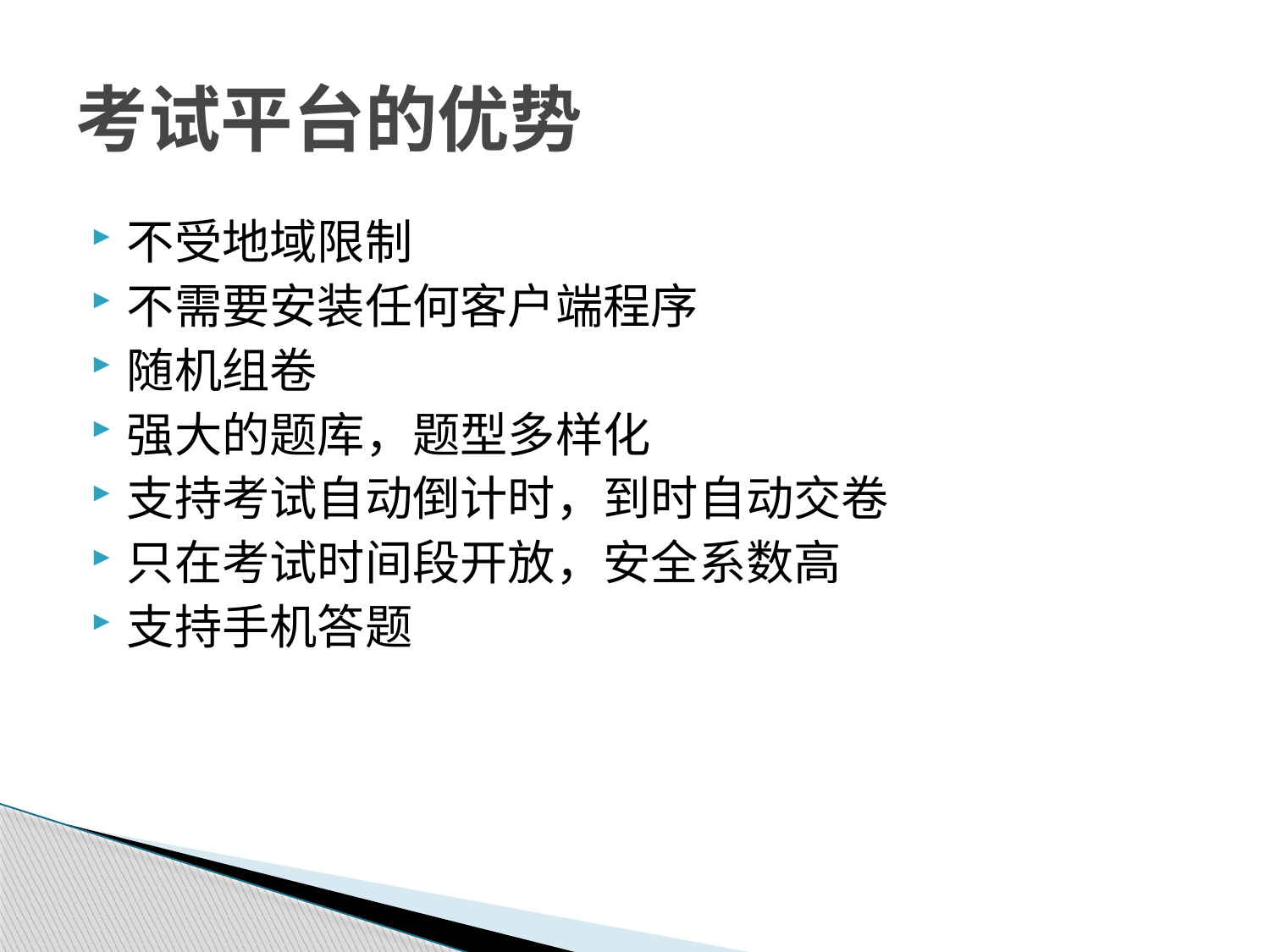

# 考试平台的优势
不受地域限制
不需要安装任何客户端程序
随机组卷
强大的题库，题型多样化
支持考试自动倒计时，到时自动交卷
只在考试时间段开放，安全系数高
支持手机答题